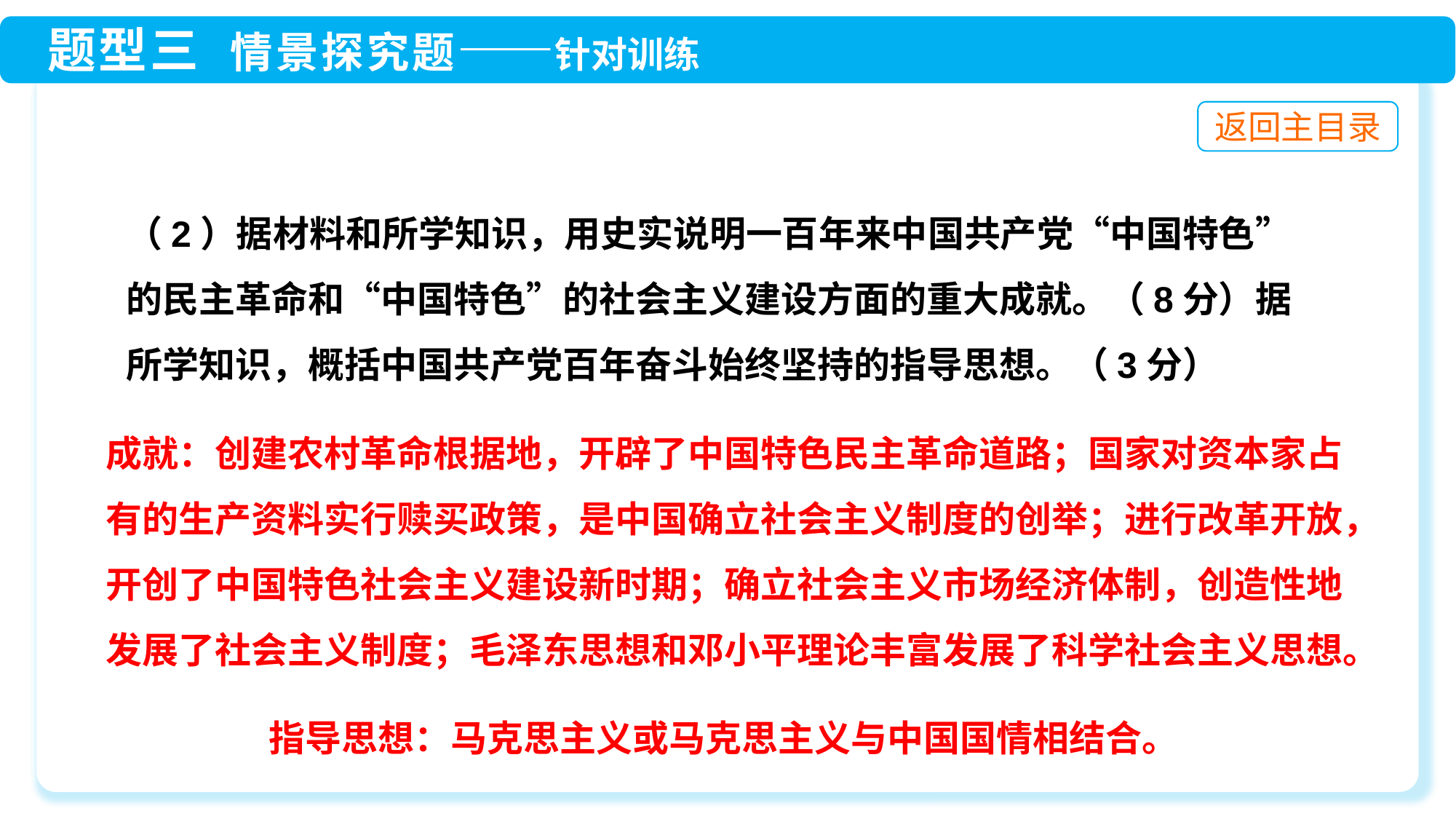

（2）据材料和所学知识，用史实说明一百年来中国共产党“中国特色”的民主革命和“中国特色”的社会主义建设方面的重大成就。（8分）据所学知识，概括中国共产党百年奋斗始终坚持的指导思想。（3分）
成就：创建农村革命根据地，开辟了中国特色民主革命道路；国家对资本家占有的生产资料实行赎买政策，是中国确立社会主义制度的创举；进行改革开放，开创了中国特色社会主义建设新时期；确立社会主义市场经济体制，创造性地发展了社会主义制度；毛泽东思想和邓小平理论丰富发展了科学社会主义思想。
指导思想：马克思主义或马克思主义与中国国情相结合。